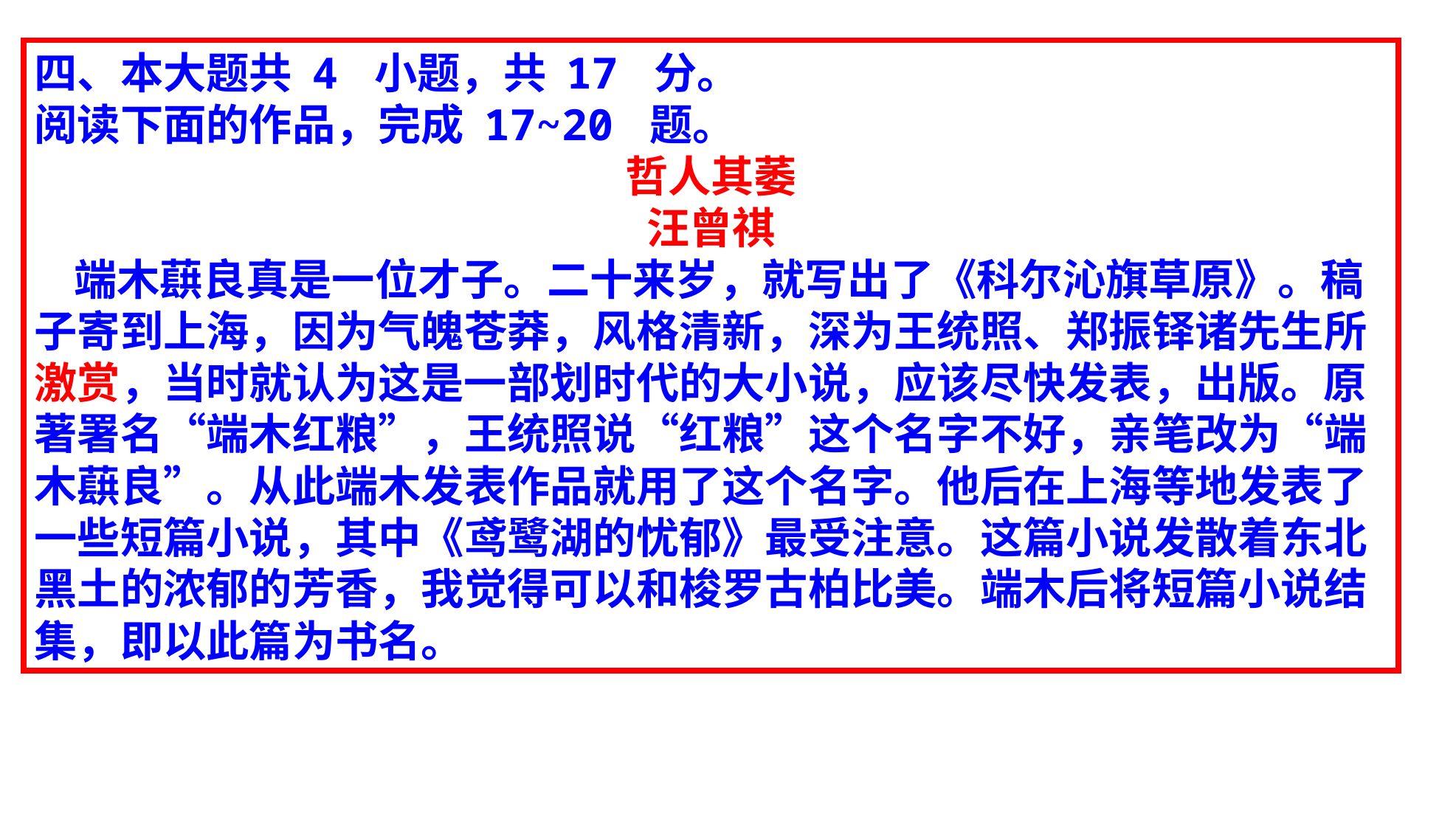

四、本大题共 4 小题，共 17 分。
阅读下面的作品，完成 17~20 题。
哲人其萎
汪曾祺
   端木蕻良真是一位才子。二十来岁，就写出了《科尔沁旗草原》。稿子寄到上海，因为气魄苍莽，风格清新，深为王统照、郑振铎诸先生所激赏，当时就认为这是一部划时代的大小说，应该尽快发表，出版。原著署名“端木红粮”，王统照说“红粮”这个名字不好，亲笔改为“端木蕻良”。从此端木发表作品就用了这个名字。他后在上海等地发表了一些短篇小说，其中《鸢鹭湖的忧郁》最受注意。这篇小说发散着东北黑土的浓郁的芳香，我觉得可以和梭罗古柏比美。端木后将短篇小说结集，即以此篇为书名。